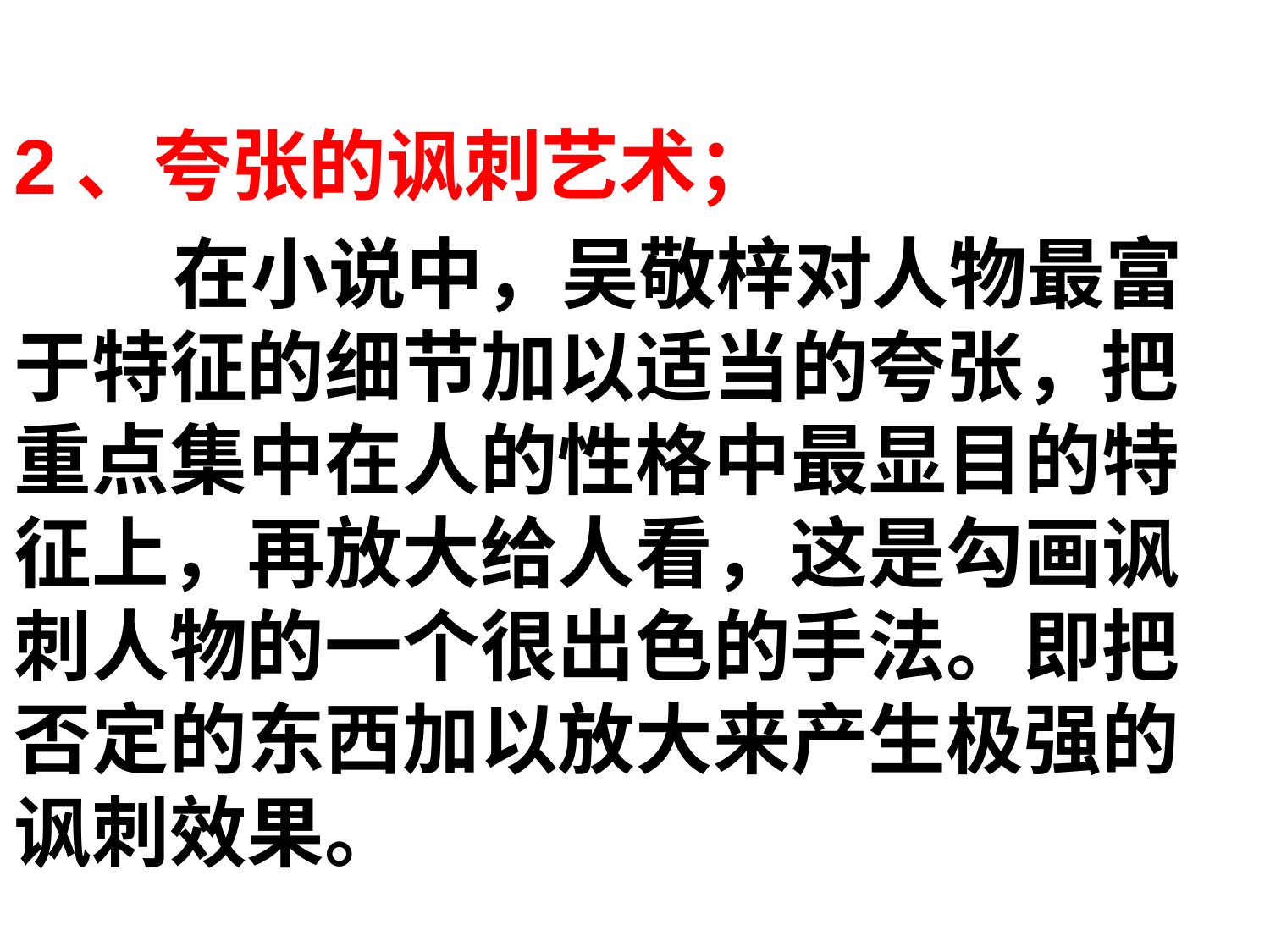

2、夸张的讽刺艺术；
        在小说中，吴敬梓对人物最富于特征的细节加以适当的夸张，把重点集中在人的性格中最显目的特征上，再放大给人看，这是勾画讽刺人物的一个很出色的手法。即把否定的东西加以放大来产生极强的讽刺效果。